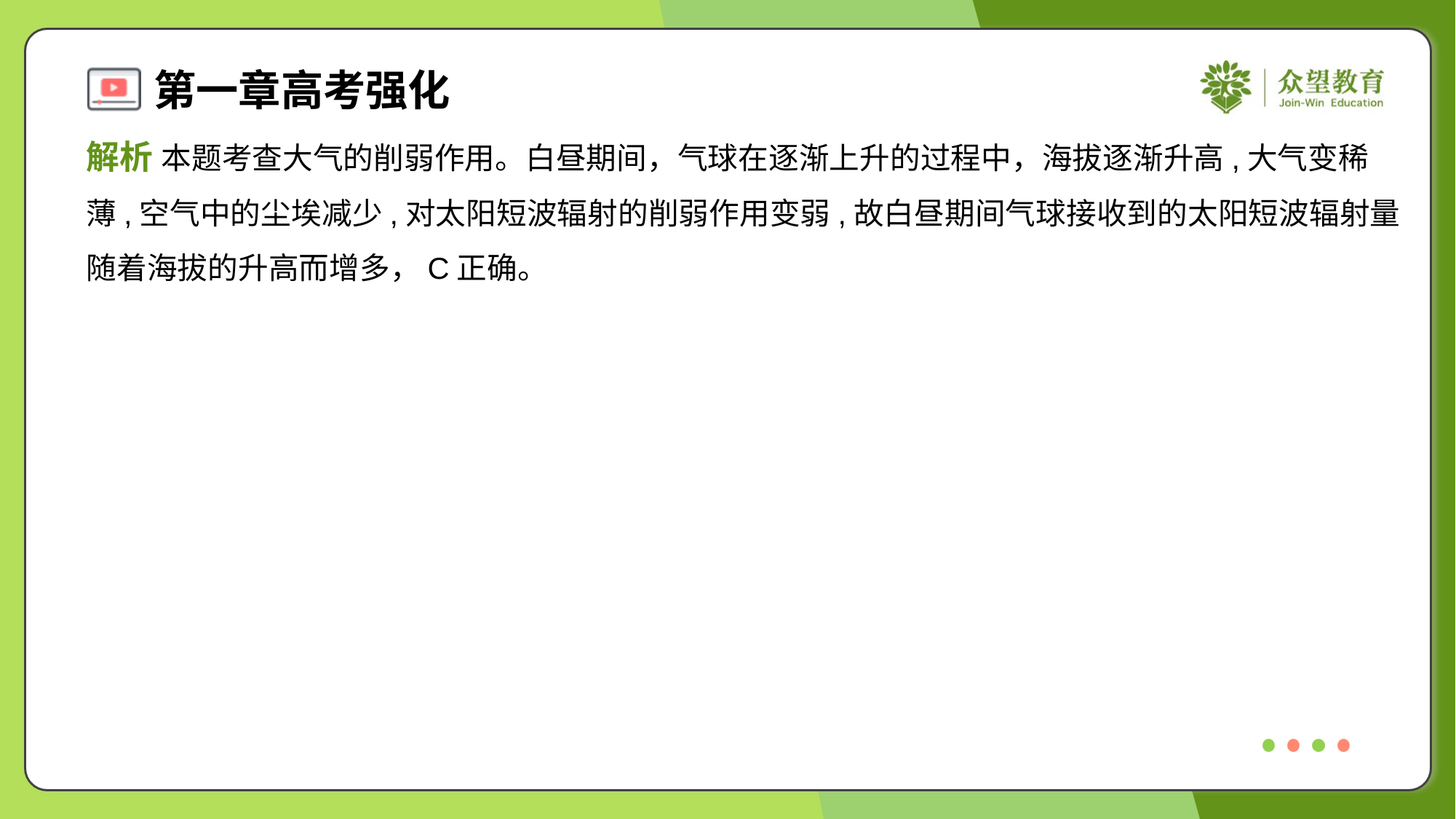

解析 本题考查大气的削弱作用。白昼期间，气球在逐渐上升的过程中，海拔逐渐升高,大气变稀
薄,空气中的尘埃减少,对太阳短波辐射的削弱作用变弱,故白昼期间气球接收到的太阳短波辐射量
随着海拔的升高而增多，C正确。